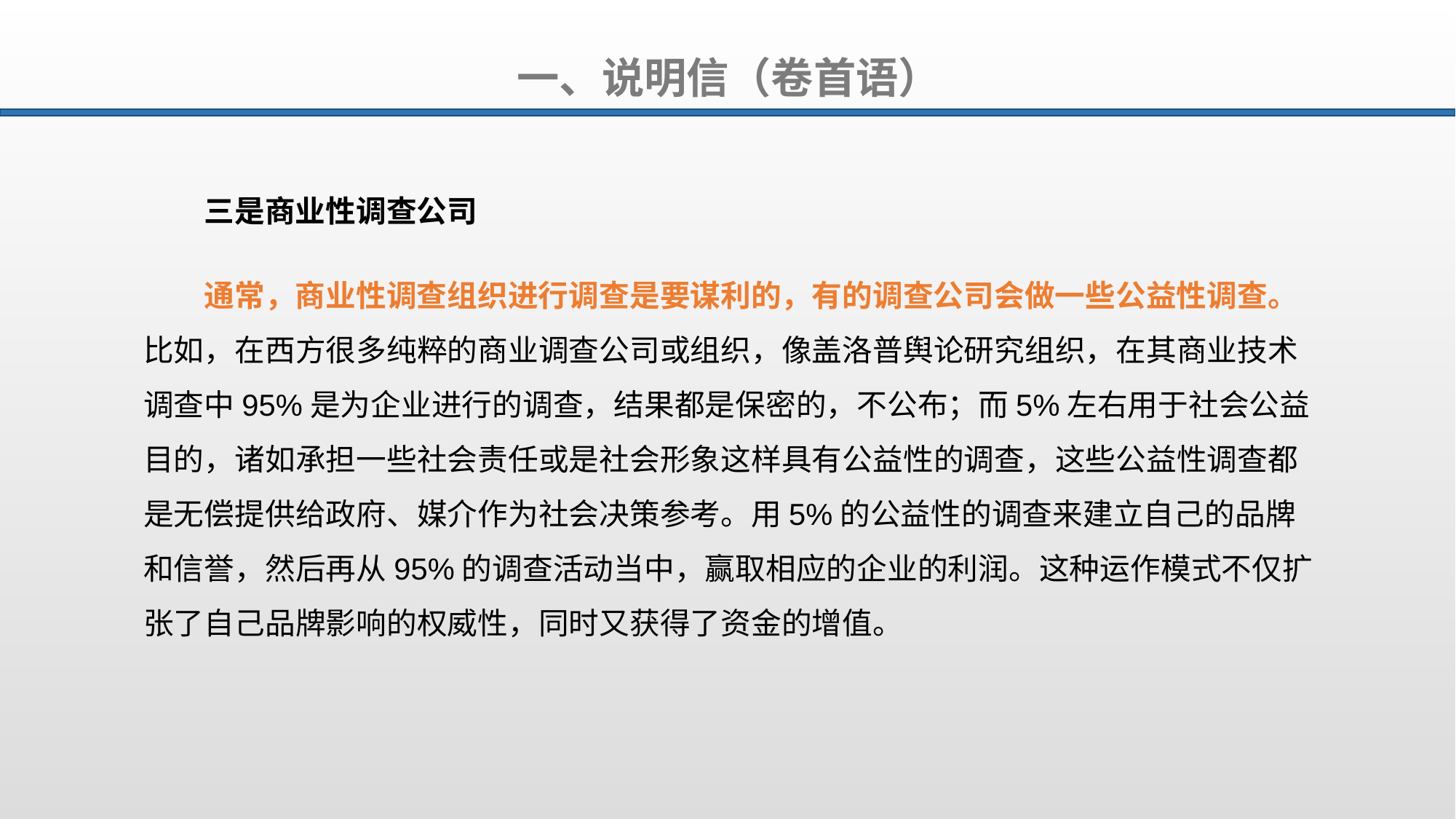

一、说明信（卷首语）

三是商业性调查公司
通常，商业性调查组织进行调查是要谋利的，有的调查公司会做一些公益性调查。比如，在西方很多纯粹的商业调查公司或组织，像盖洛普舆论研究组织，在其商业技术调查中95%是为企业进行的调查，结果都是保密的，不公布；而5%左右用于社会公益目的，诸如承担一些社会责任或是社会形象这样具有公益性的调查，这些公益性调查都是无偿提供给政府、媒介作为社会决策参考。用5%的公益性的调查来建立自己的品牌和信誉，然后再从95%的调查活动当中，赢取相应的企业的利润。这种运作模式不仅扩张了自己品牌影响的权威性，同时又获得了资金的增值。